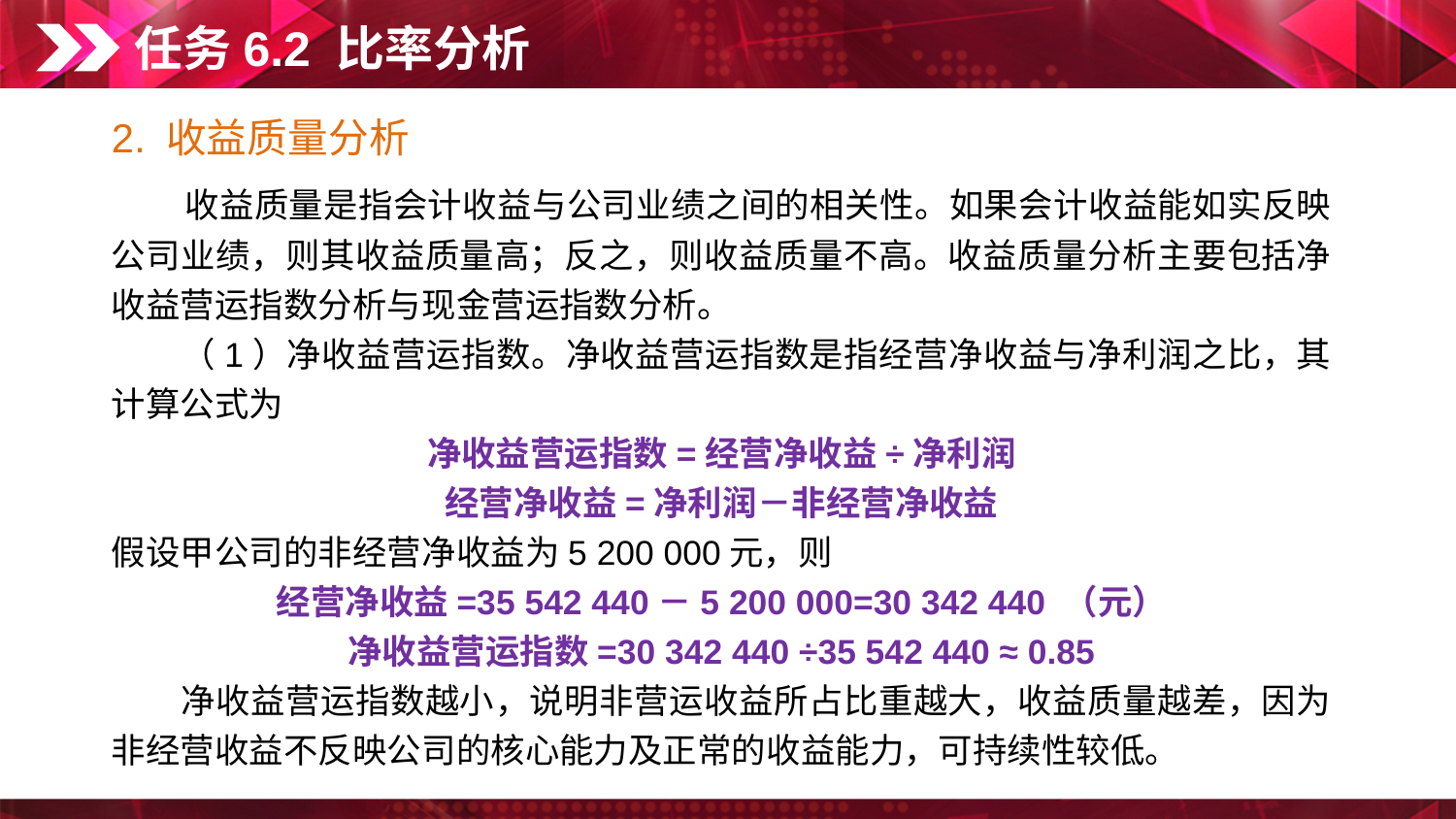

任务6.2 比率分析

2. 收益质量分析
　　收益质量是指会计收益与公司业绩之间的相关性。如果会计收益能如实反映公司业绩，则其收益质量高；反之，则收益质量不高。收益质量分析主要包括净收益营运指数分析与现金营运指数分析。
　　（1）净收益营运指数。净收益营运指数是指经营净收益与净利润之比，其计算公式为
净收益营运指数=经营净收益÷净利润
经营净收益=净利润－非经营净收益
假设甲公司的非经营净收益为5 200 000元，则
经营净收益=35 542 440－5 200 000=30 342 440 （元）
净收益营运指数=30 342 440 ÷35 542 440 ≈ 0.85
　　净收益营运指数越小，说明非营运收益所占比重越大，收益质量越差，因为非经营收益不反映公司的核心能力及正常的收益能力，可持续性较低。